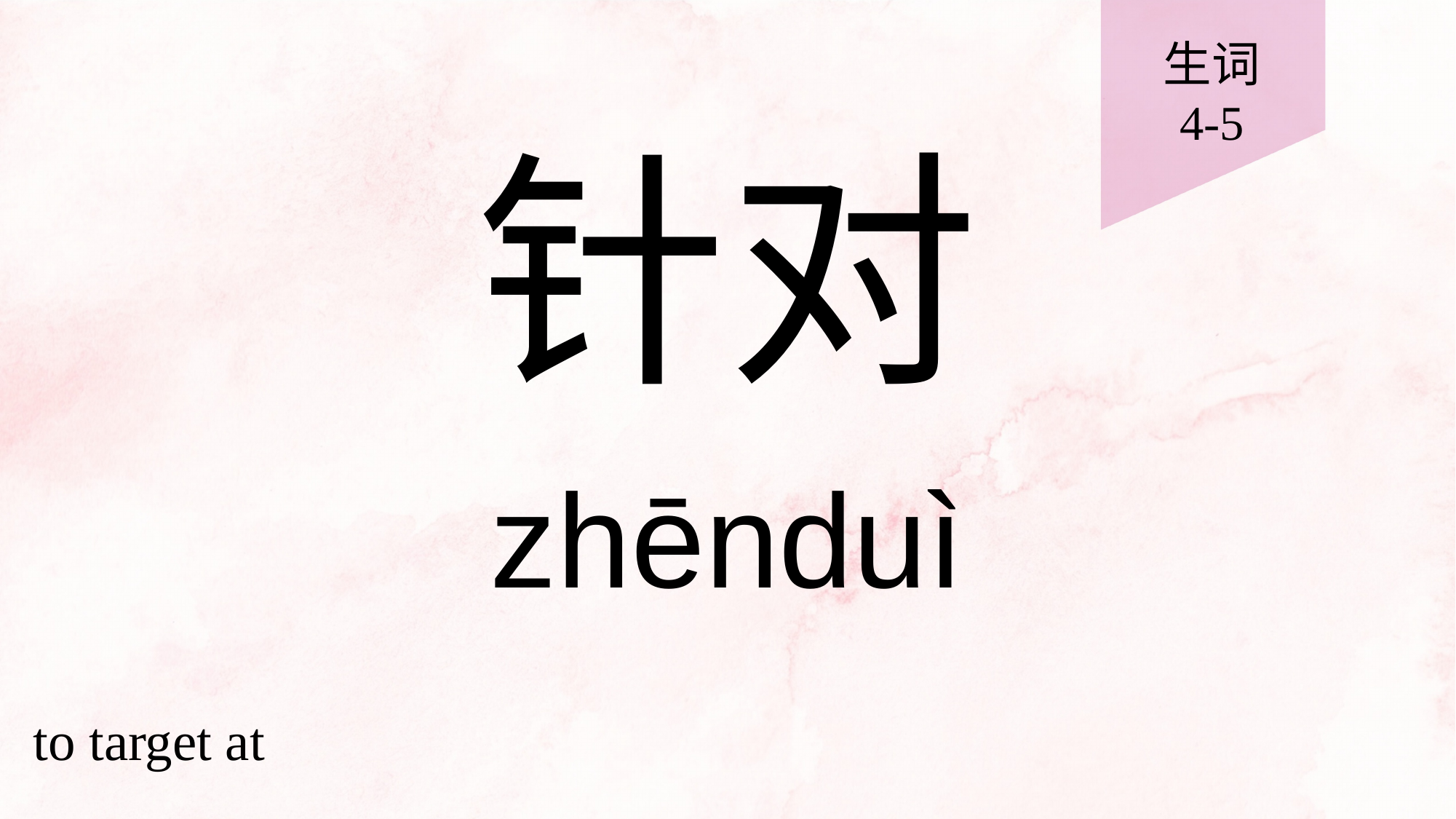

生词
4-5
# 针对
zhēnduì
to target at